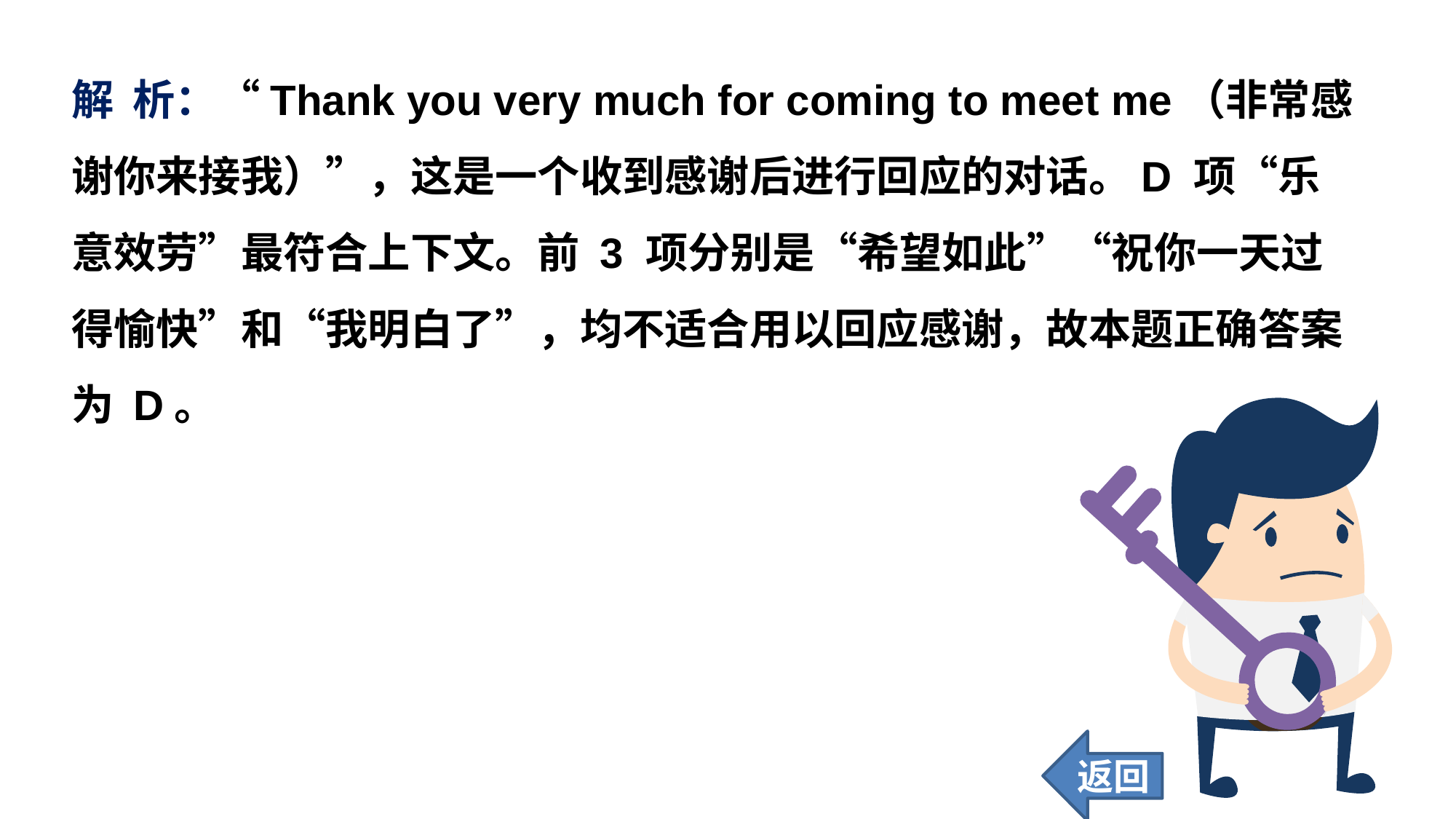

解  析：“Thank you very much for coming to meet me（非常感谢你来接我）”，这是一个收到感谢后进行回应的对话。D 项“乐意效劳”最符合上下文。前 3 项分别是“希望如此”“祝你一天过得愉快”和“我明白了”，均不适合用以回应感谢，故本题正确答案为 D。

返回
115